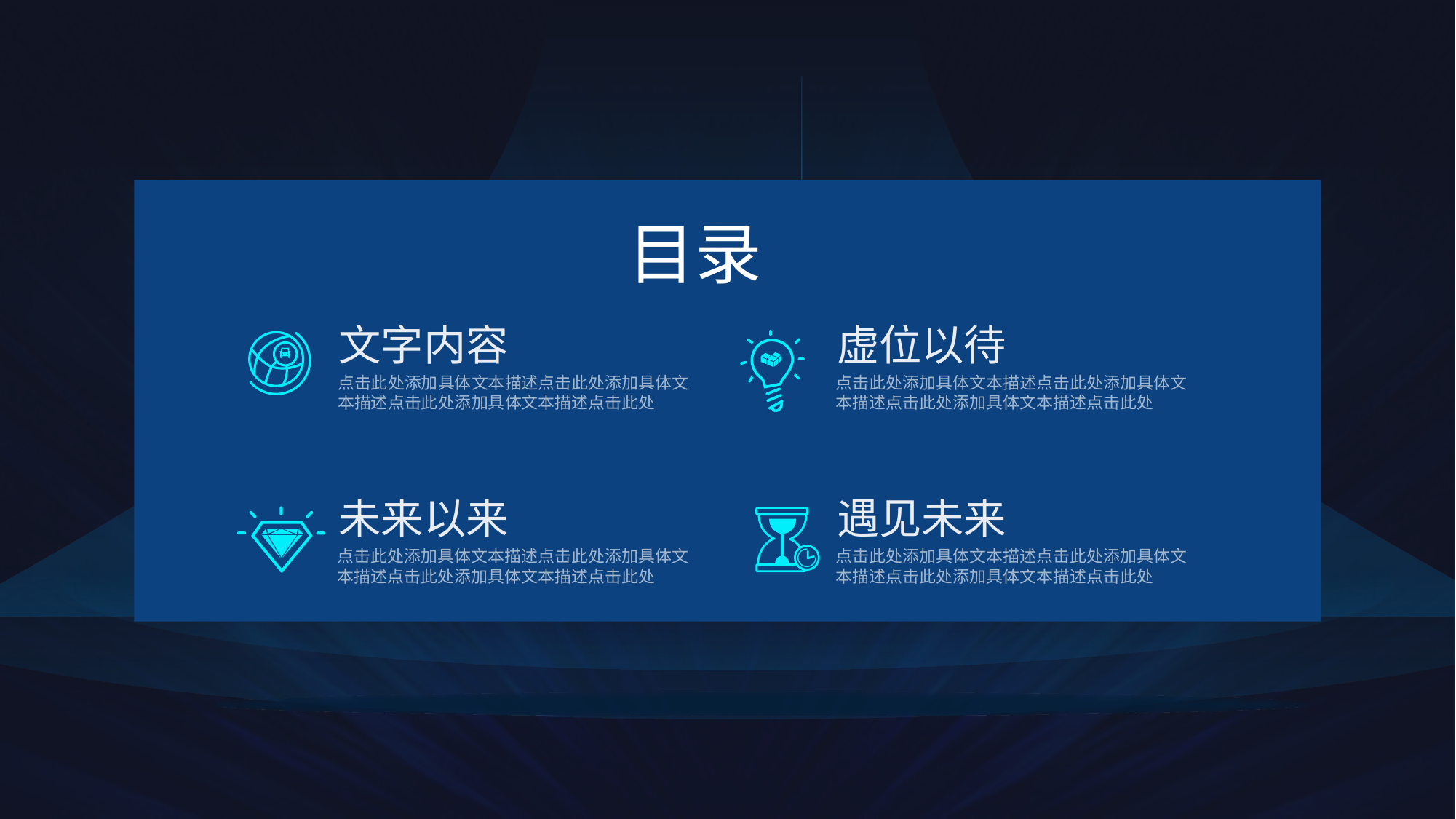

目录
文字内容
点击此处添加具体文本描述点击此处添加具体文本描述点击此处添加具体文本描述点击此处

虚位以待
点击此处添加具体文本描述点击此处添加具体文本描述点击此处添加具体文本描述点击此处

未来以来
点击此处添加具体文本描述点击此处添加具体文本描述点击此处添加具体文本描述点击此处

遇见未来
点击此处添加具体文本描述点击此处添加具体文本描述点击此处添加具体文本描述点击此处